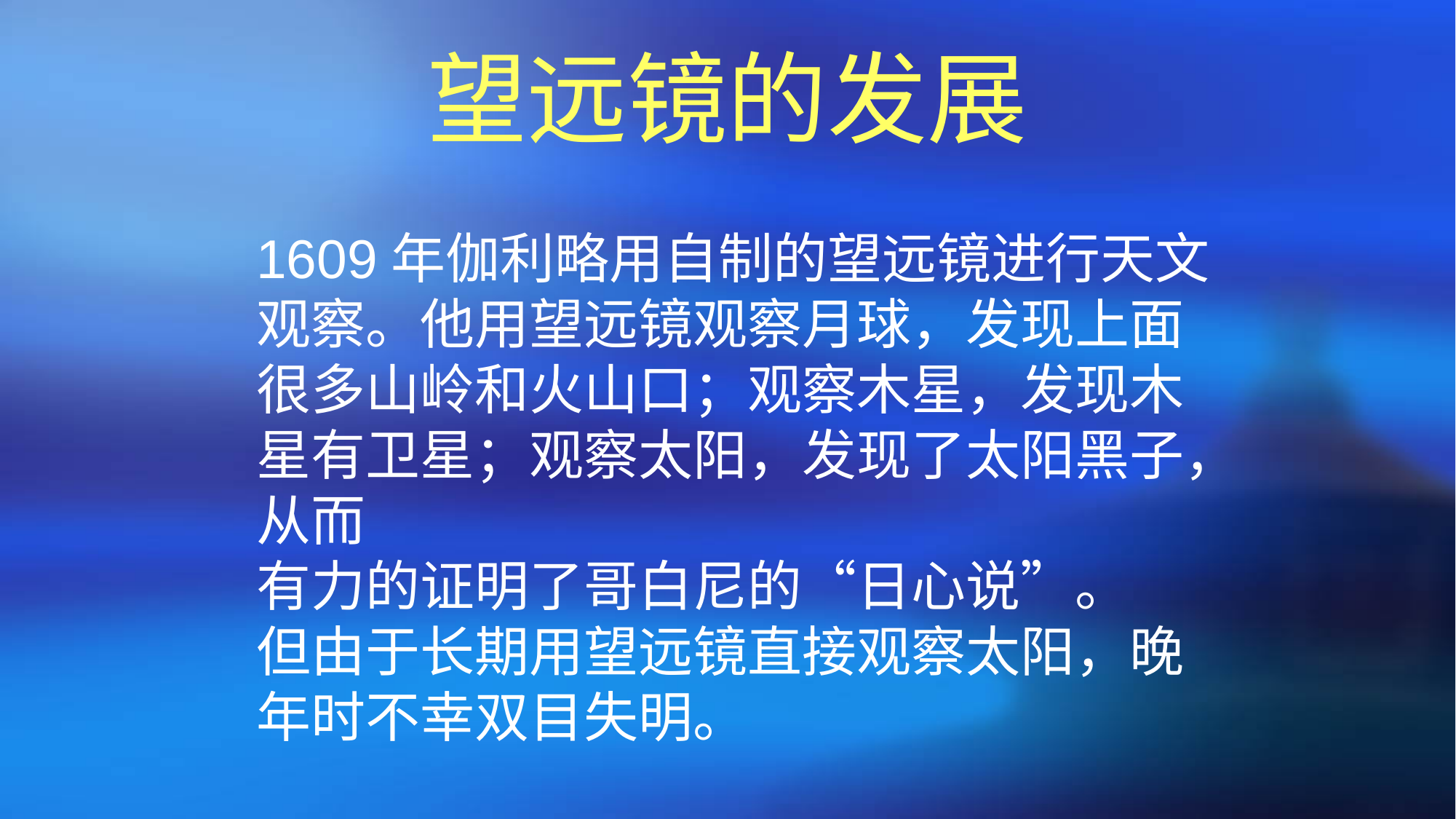

# 望远镜的发展
1609年伽利略用自制的望远镜进行天文观察。他用望远镜观察月球，发现上面很多山岭和火山口；观察木星，发现木星有卫星；观察太阳，发现了太阳黑子，从而
有力的证明了哥白尼的“日心说”。
但由于长期用望远镜直接观察太阳，晚年时不幸双目失明。